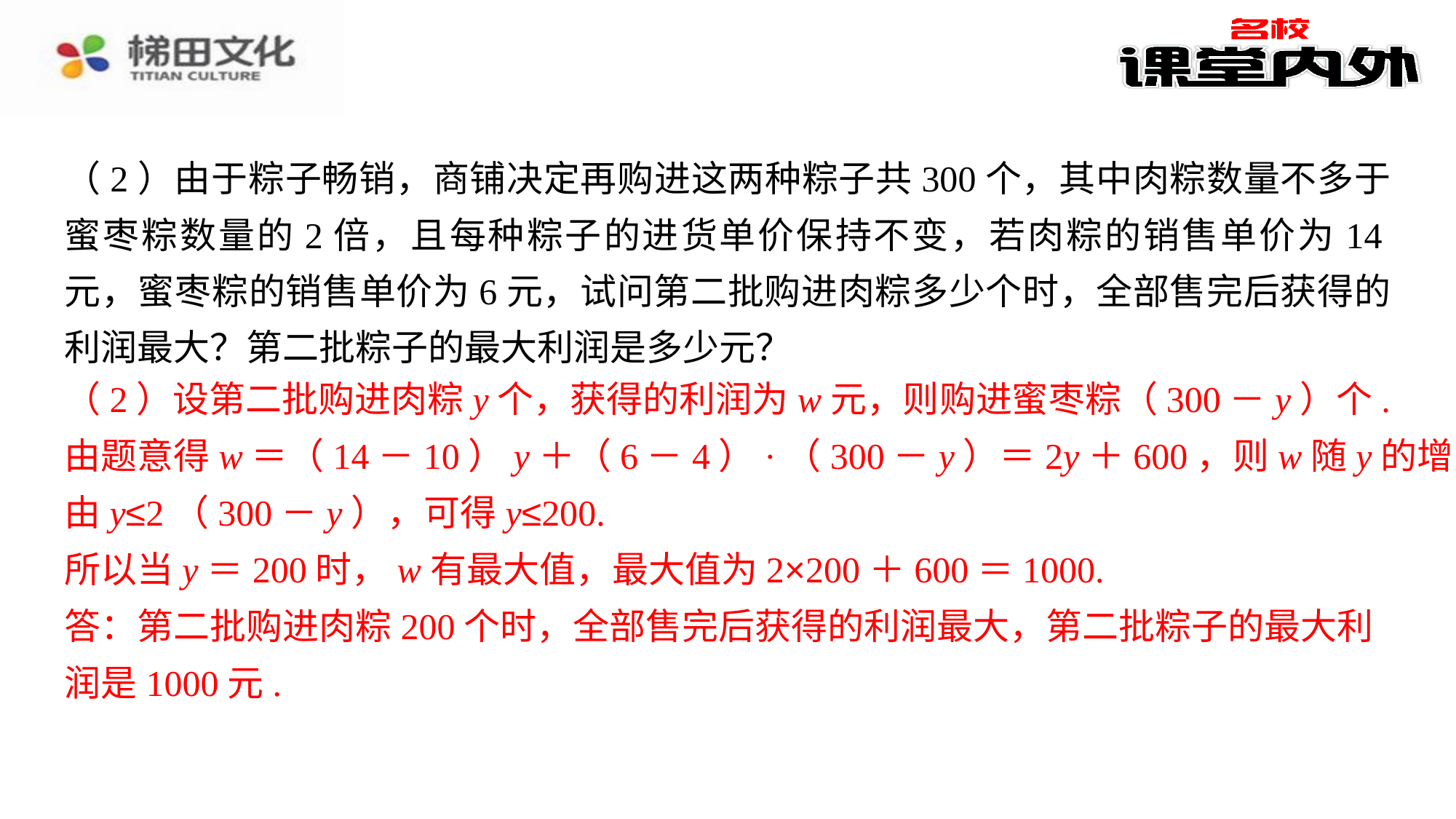

（2）由于粽子畅销，商铺决定再购进这两种粽子共300个，其中肉粽数量不多于蜜枣粽数量的2倍，且每种粽子的进货单价保持不变，若肉粽的销售单价为14元，蜜枣粽的销售单价为6元，试问第二批购进肉粽多少个时，全部售完后获得的利润最大？第二批粽子的最大利润是多少元？
解得x＝4.则6＋4＝10（元）.⁠
答：蜜枣粽的进货单价是4元，肉粽的进货单价是10元.⁠
（2）设第二批购进肉粽y个，获得的利润为w元，则购进蜜枣粽（300－y）个.⁠
由题意得w＝（14－10）y＋（6－4）·（300－y）＝2y＋600，则w随y的增大而增大.⁠
由y≤2（300－y），可得y≤200.⁠
所以当y＝200时，w有最大值，最大值为2×200＋600＝1000.⁠
答：第二批购进肉粽200个时，全部售完后获得的利润最大，第二批粽子的最大利润是1000元.⁠
（2）设第二批购进肉粽y个，获得的利润为w元，则购进蜜枣粽（300－y）个.
由题意得w＝（14－10）y＋（6－4）·（300－y）＝2y＋600，则w随y的增大而增大.
由y≤2（300－y），可得y≤200.
所以当y＝200时，w有最大值，最大值为2×200＋600＝1000.
答：第二批购进肉粽200个时，全部售完后获得的利润最大，第二批粽子的最大利
润是1000元.